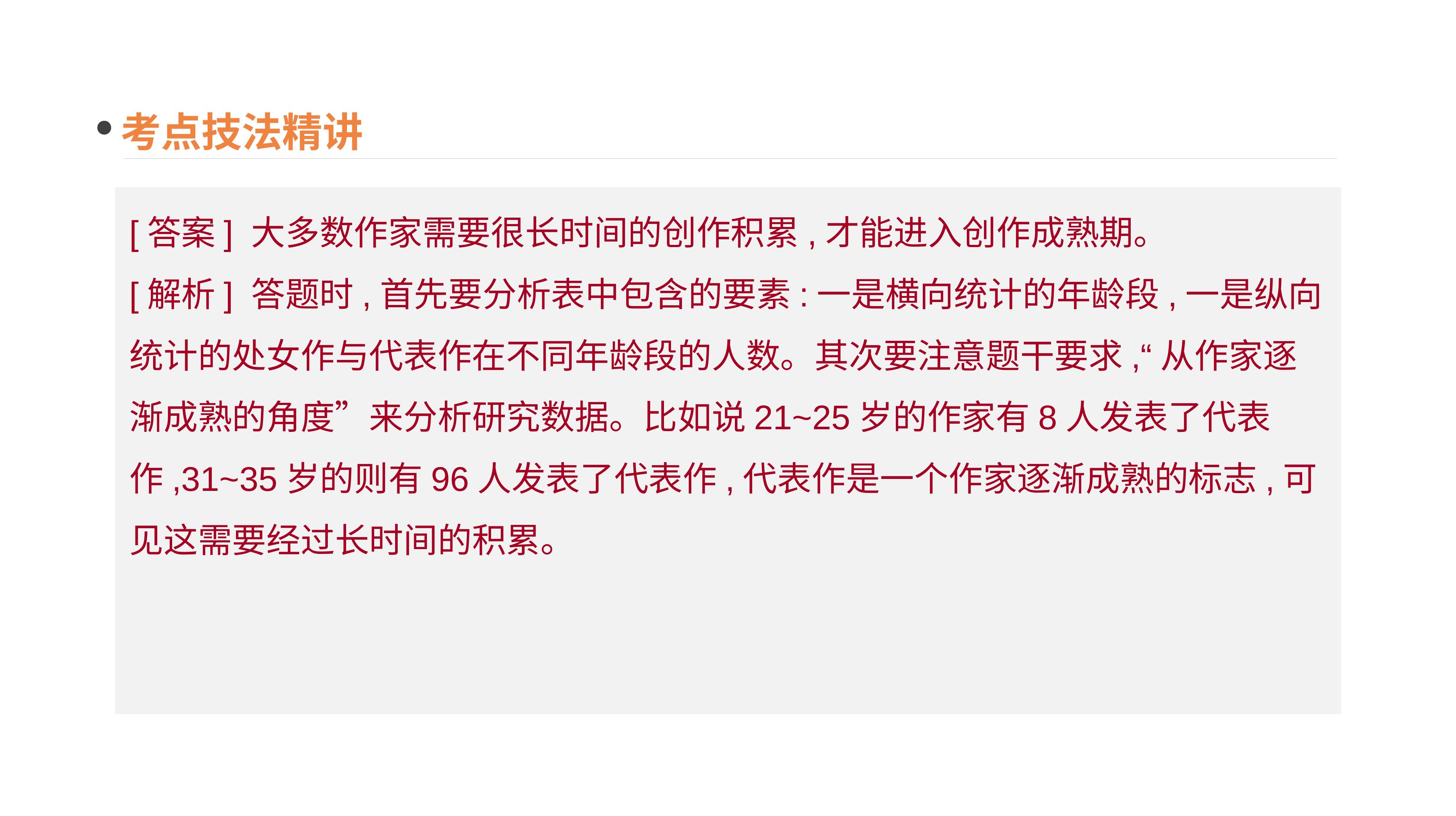

考点技法精讲

[答案] 大多数作家需要很长时间的创作积累,才能进入创作成熟期。
[解析] 答题时,首先要分析表中包含的要素:一是横向统计的年龄段,一是纵向统计的处女作与代表作在不同年龄段的人数。其次要注意题干要求,“从作家逐渐成熟的角度”来分析研究数据。比如说21~25岁的作家有8人发表了代表作,31~35岁的则有96人发表了代表作,代表作是一个作家逐渐成熟的标志,可见这需要经过长时间的积累。